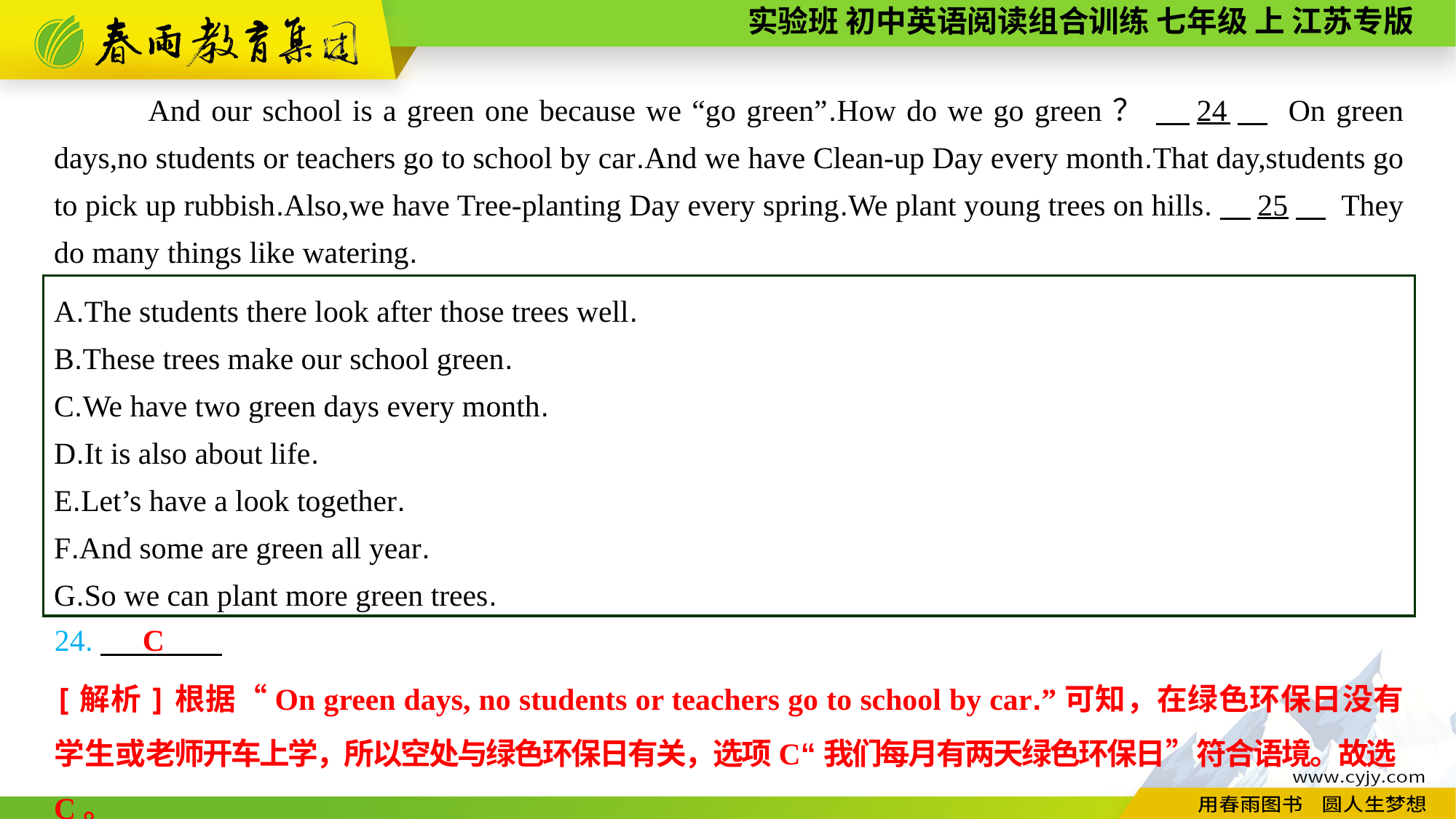

And our school is a green one because we “go green”.How do we go green？ 　24　 On green days,no students or teachers go to school by car.And we have Clean-up Day every month.That day,students go to pick up rubbish.Also,we have Tree-planting Day every spring.We plant young trees on hills.　25　 They do many things like watering.
A.The students there look after those trees well.
B.These trees make our school green.
C.We have two green days every month.
D.It is also about life.
E.Let’s have a look together.
F.And some are green all year.
G.So we can plant more green trees.

24.
C
[解析]根据“On green days, no students or teachers go to school by car.”可知，在绿色环保日没有学生或老师开车上学，所以空处与绿色环保日有关，选项C“我们每月有两天绿色环保日”符合语境。故选C。